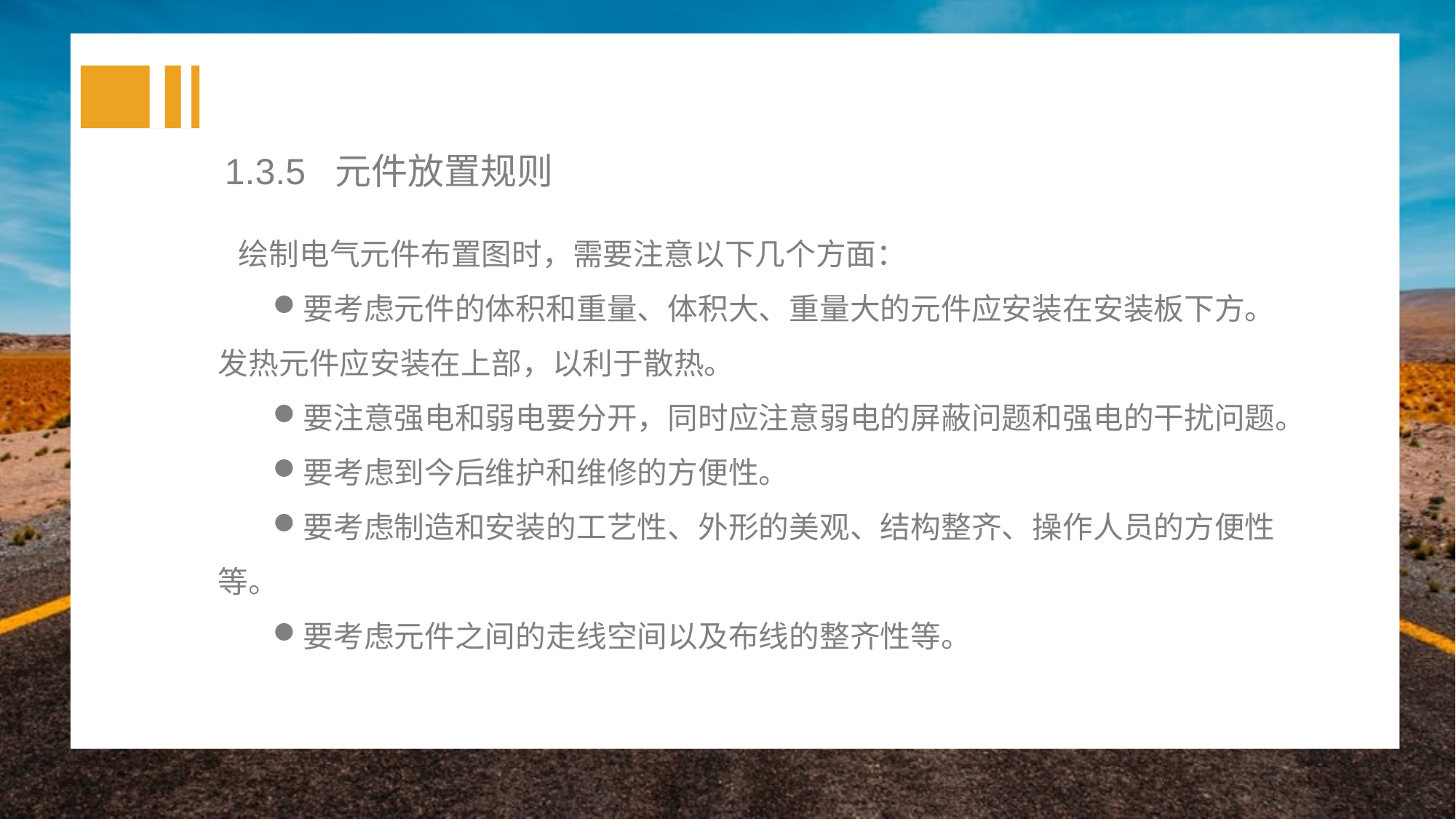

1.3.5  元件放置规则
绘制电气元件布置图时，需要注意以下几个方面：
要考虑元件的体积和重量、体积大、重量大的元件应安装在安装板下方。发热元件应安装在上部，以利于散热。
要注意强电和弱电要分开，同时应注意弱电的屏蔽问题和强电的干扰问题。
要考虑到今后维护和维修的方便性。
要考虑制造和安装的工艺性、外形的美观、结构整齐、操作人员的方便性等。
要考虑元件之间的走线空间以及布线的整齐性等。